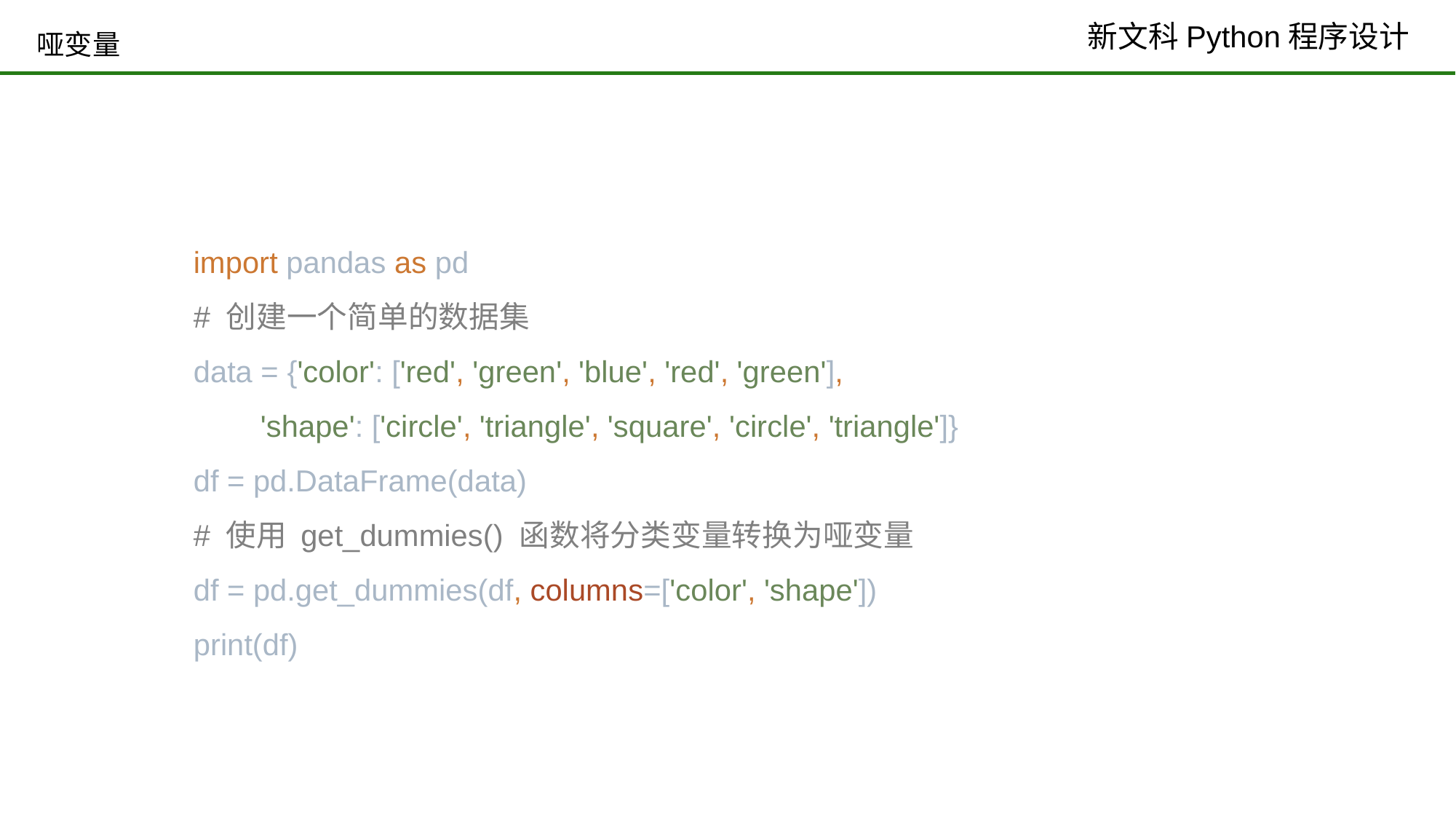

# 哑变量
import pandas as pd
# 创建一个简单的数据集
data = {'color': ['red', 'green', 'blue', 'red', 'green'],
        'shape': ['circle', 'triangle', 'square', 'circle', 'triangle']}
df = pd.DataFrame(data)
# 使用 get_dummies() 函数将分类变量转换为哑变量
df = pd.get_dummies(df, columns=['color', 'shape'])
print(df)